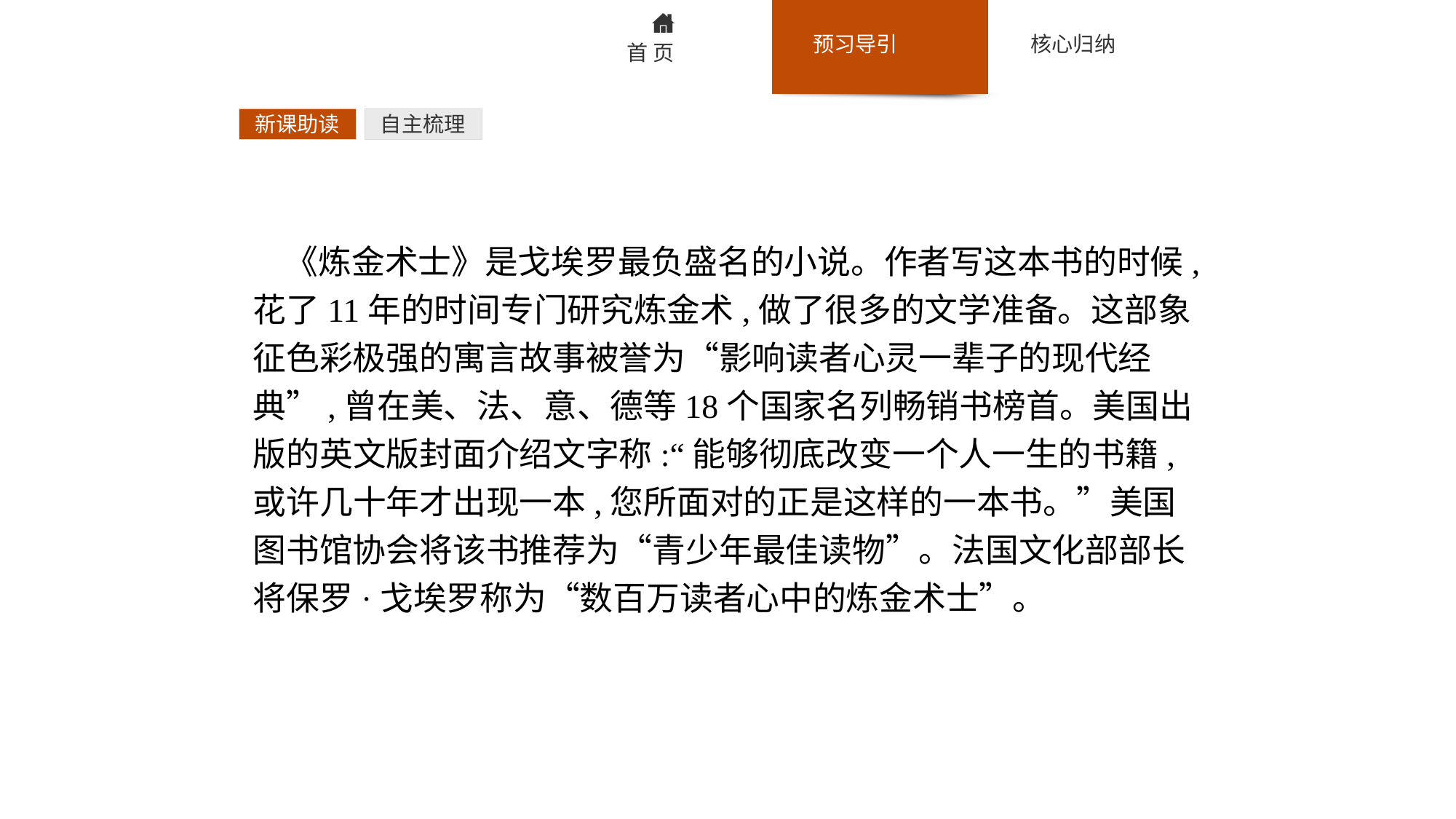

新课助读
自主梳理
《炼金术士》是戈埃罗最负盛名的小说。作者写这本书的时候,花了11年的时间专门研究炼金术,做了很多的文学准备。这部象征色彩极强的寓言故事被誉为“影响读者心灵一辈子的现代经典”,曾在美、法、意、德等18个国家名列畅销书榜首。美国出版的英文版封面介绍文字称:“能够彻底改变一个人一生的书籍,或许几十年才出现一本,您所面对的正是这样的一本书。”美国图书馆协会将该书推荐为“青少年最佳读物”。法国文化部部长将保罗·戈埃罗称为“数百万读者心中的炼金术士”。